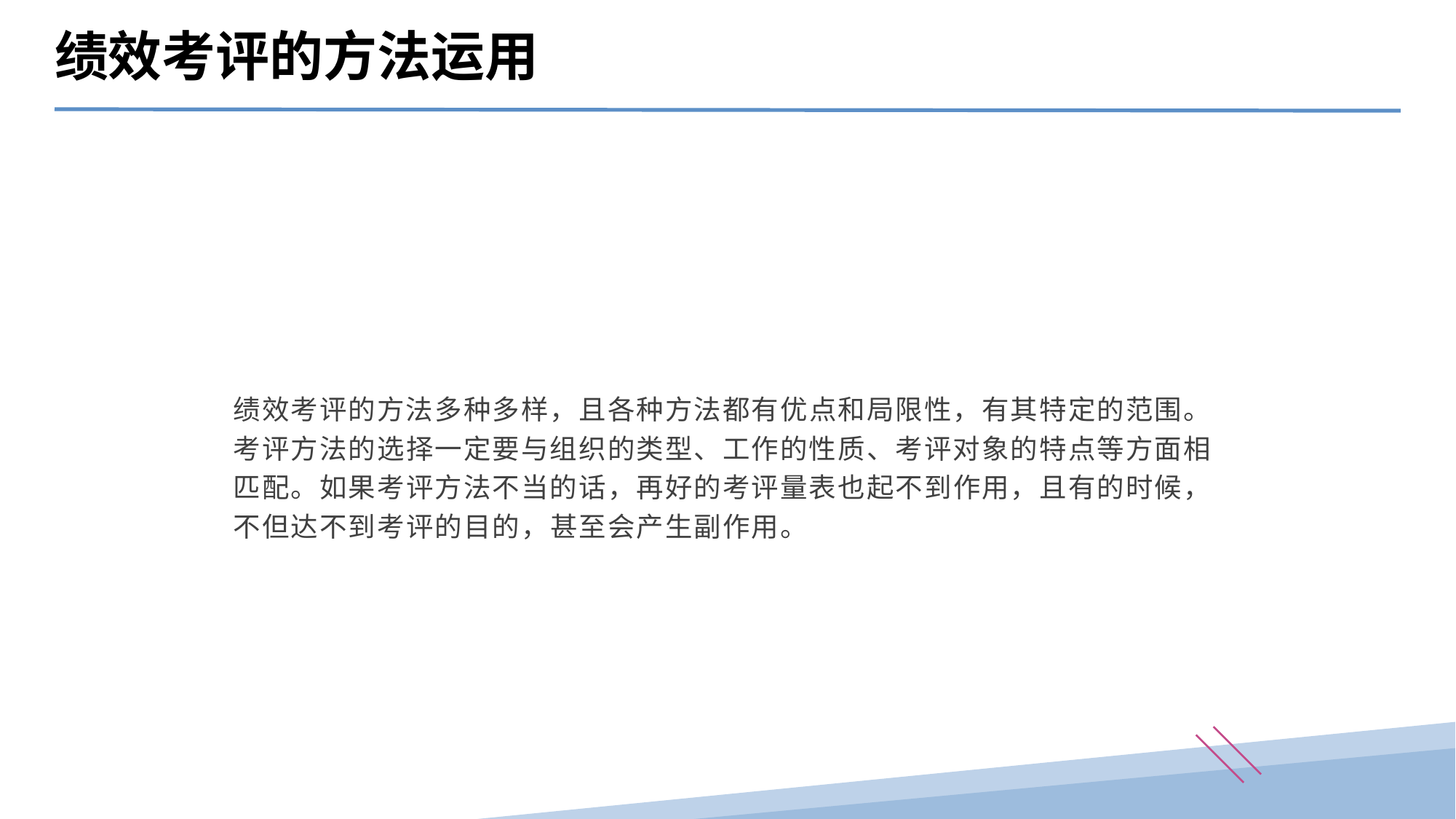

绩效考评的方法运用
绩效考评的方法多种多样，且各种方法都有优点和局限性，有其特定的范围。考评方法的选择一定要与组织的类型、工作的性质、考评对象的特点等方面相匹配。如果考评方法不当的话，再好的考评量表也起不到作用，且有的时候，不但达不到考评的目的，甚至会产生副作用。